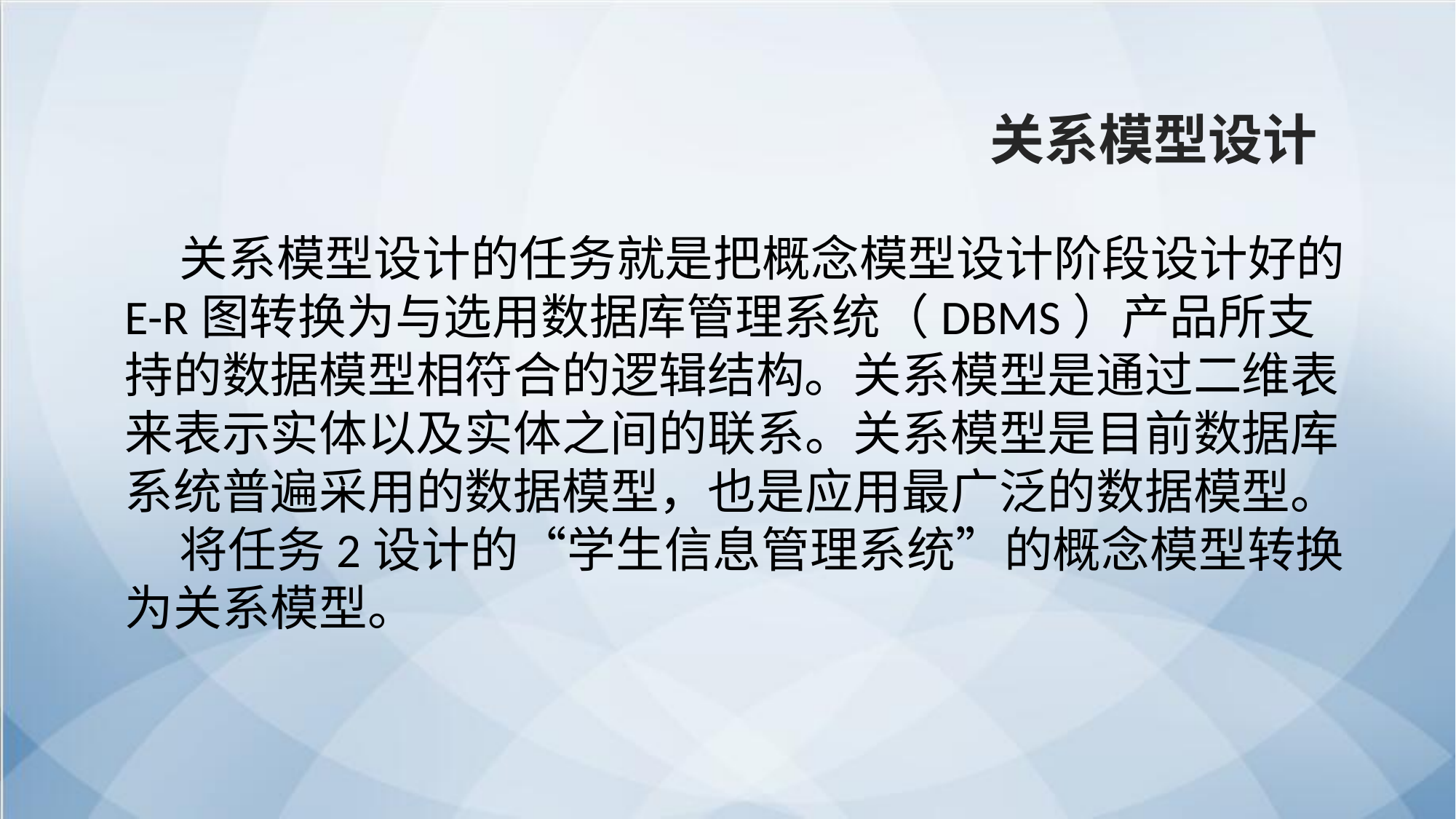

关系模型设计
关系模型设计的任务就是把概念模型设计阶段设计好的E-R图转换为与选用数据库管理系统（DBMS）产品所支持的数据模型相符合的逻辑结构。关系模型是通过二维表来表示实体以及实体之间的联系。关系模型是目前数据库系统普遍采用的数据模型，也是应用最广泛的数据模型。
将任务2设计的“学生信息管理系统”的概念模型转换为关系模型。